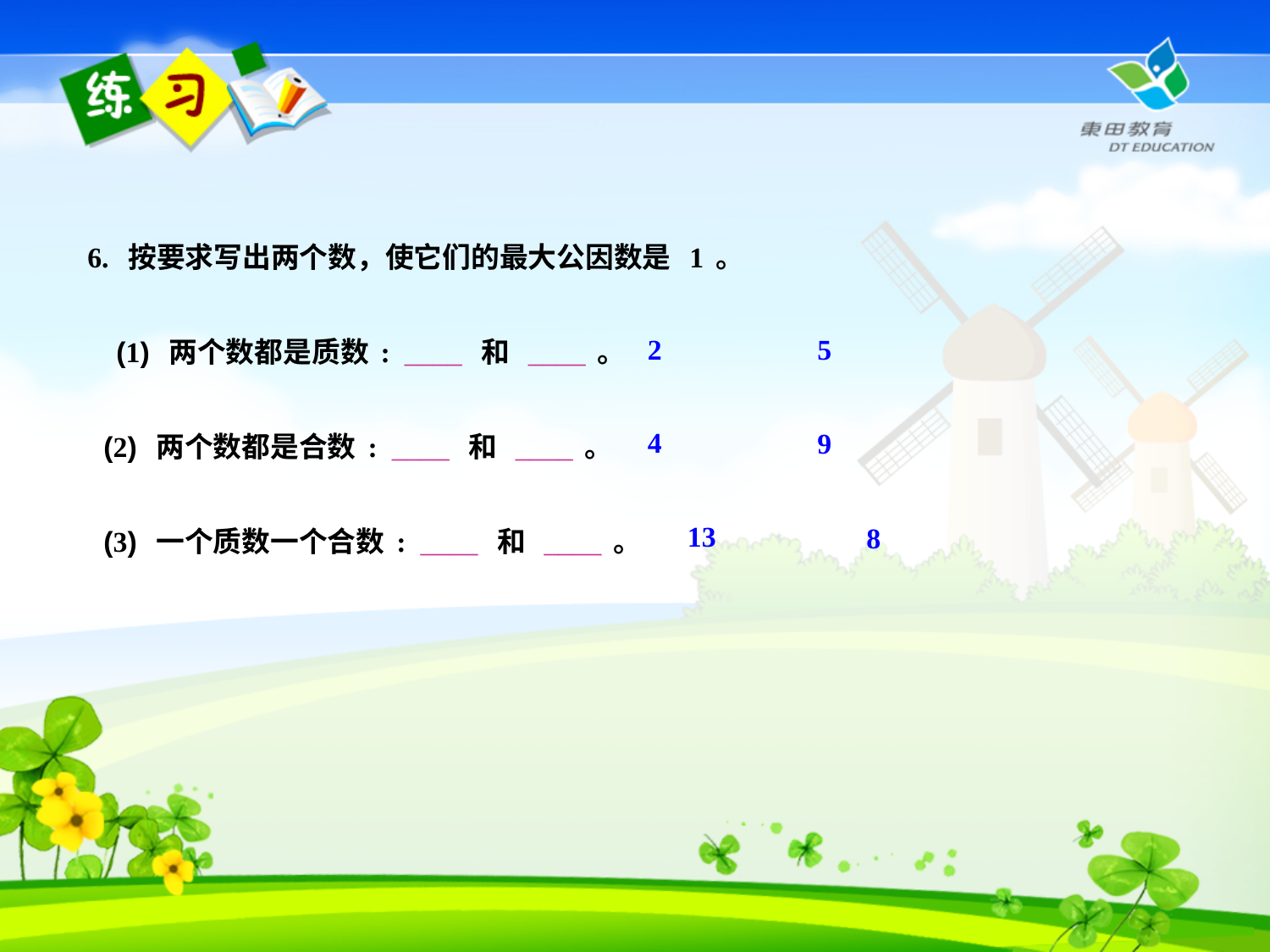

6. 按要求写出两个数，使它们的最大公因数是 1。
    (1) 两个数都是质数:  ____ 和 ____。
  (2) 两个数都是合数:  ____ 和 ____。
  (3) 一个质数一个合数:  ____ 和 ____。
2
5
4
9
13
8